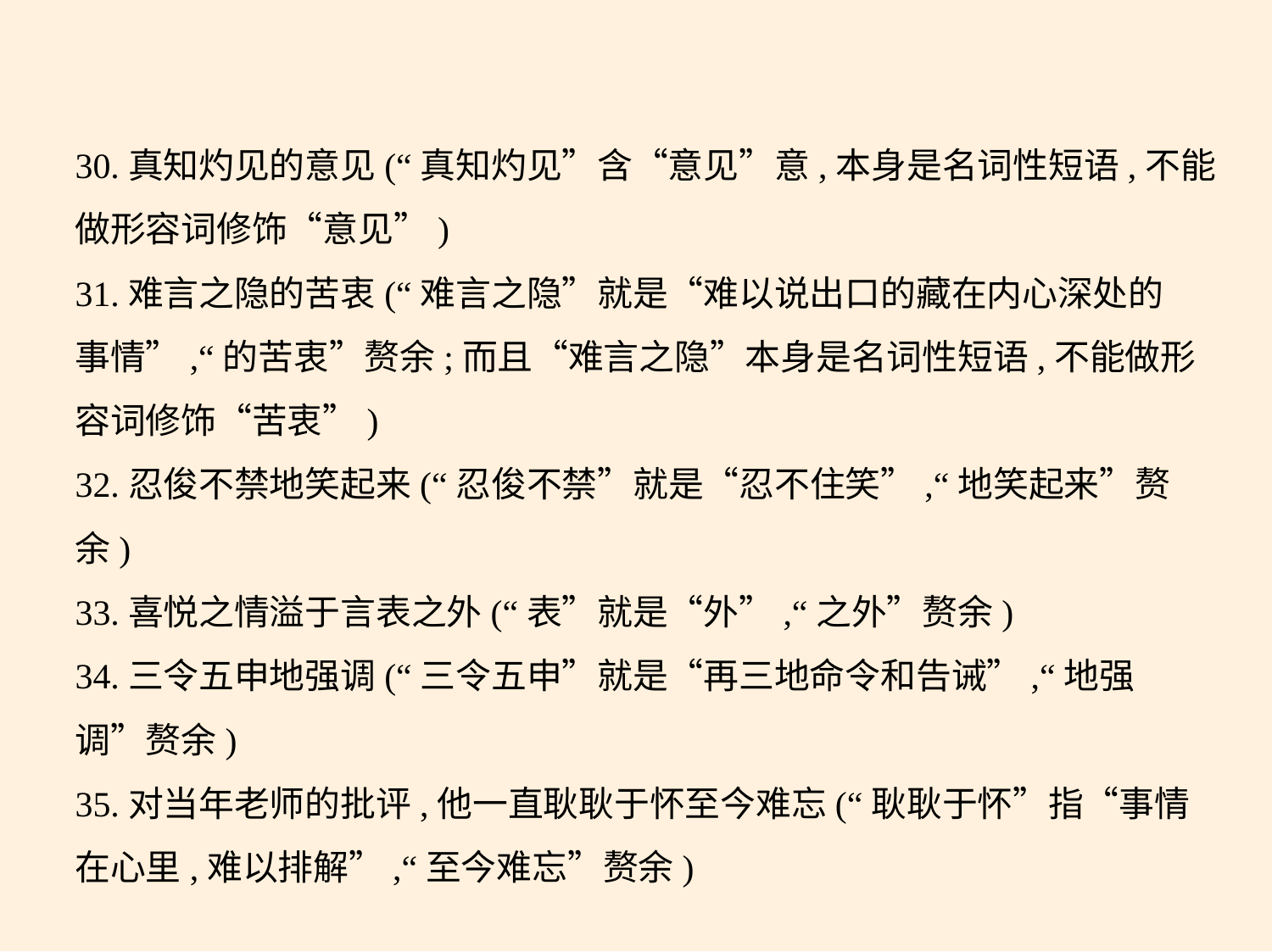

30.真知灼见的意见(“真知灼见”含“意见”意,本身是名词性短语,不能
做形容词修饰“意见”)
31.难言之隐的苦衷(“难言之隐”就是“难以说出口的藏在内心深处的
事情”,“的苦衷”赘余;而且“难言之隐”本身是名词性短语,不能做形
容词修饰“苦衷”)
32.忍俊不禁地笑起来(“忍俊不禁”就是“忍不住笑”,“地笑起来”赘
余)
33.喜悦之情溢于言表之外(“表”就是“外”,“之外”赘余)
34.三令五申地强调(“三令五申”就是“再三地命令和告诫”,“地强
调”赘余)
35.对当年老师的批评,他一直耿耿于怀至今难忘(“耿耿于怀”指“事情
在心里,难以排解”,“至今难忘”赘余)